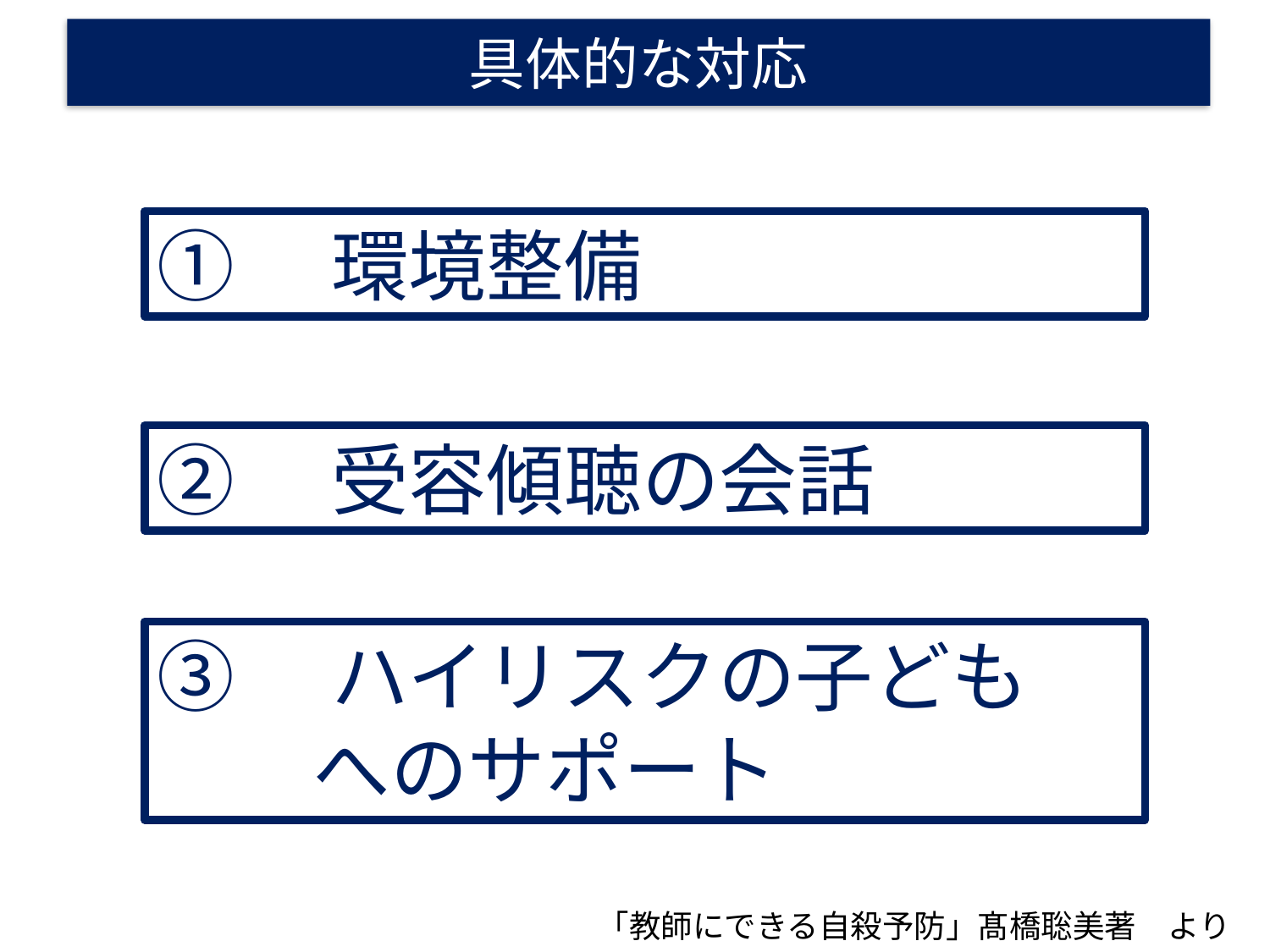

具体的な対応
①　環境整備
②　受容傾聴の会話
③　ハイリスクの子ども
　　へのサポート
「教師にできる自殺予防」髙橋聡美著　より